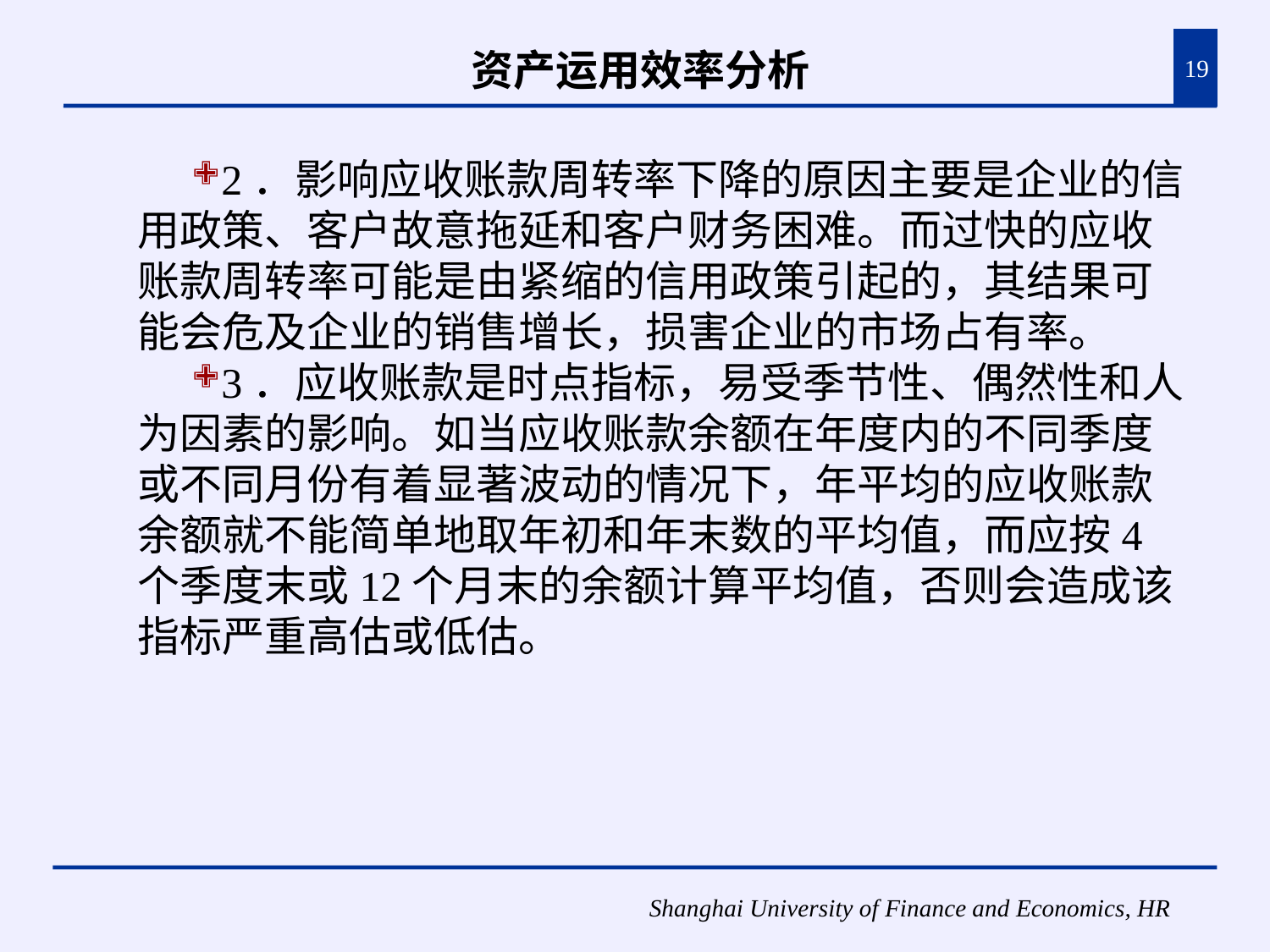

# 资产运用效率分析
19
2．影响应收账款周转率下降的原因主要是企业的信用政策、客户故意拖延和客户财务困难。而过快的应收账款周转率可能是由紧缩的信用政策引起的，其结果可能会危及企业的销售增长，损害企业的市场占有率。
3．应收账款是时点指标，易受季节性、偶然性和人为因素的影响。如当应收账款余额在年度内的不同季度或不同月份有着显著波动的情况下，年平均的应收账款余额就不能简单地取年初和年末数的平均值，而应按4个季度末或12个月末的余额计算平均值，否则会造成该指标严重高估或低估。